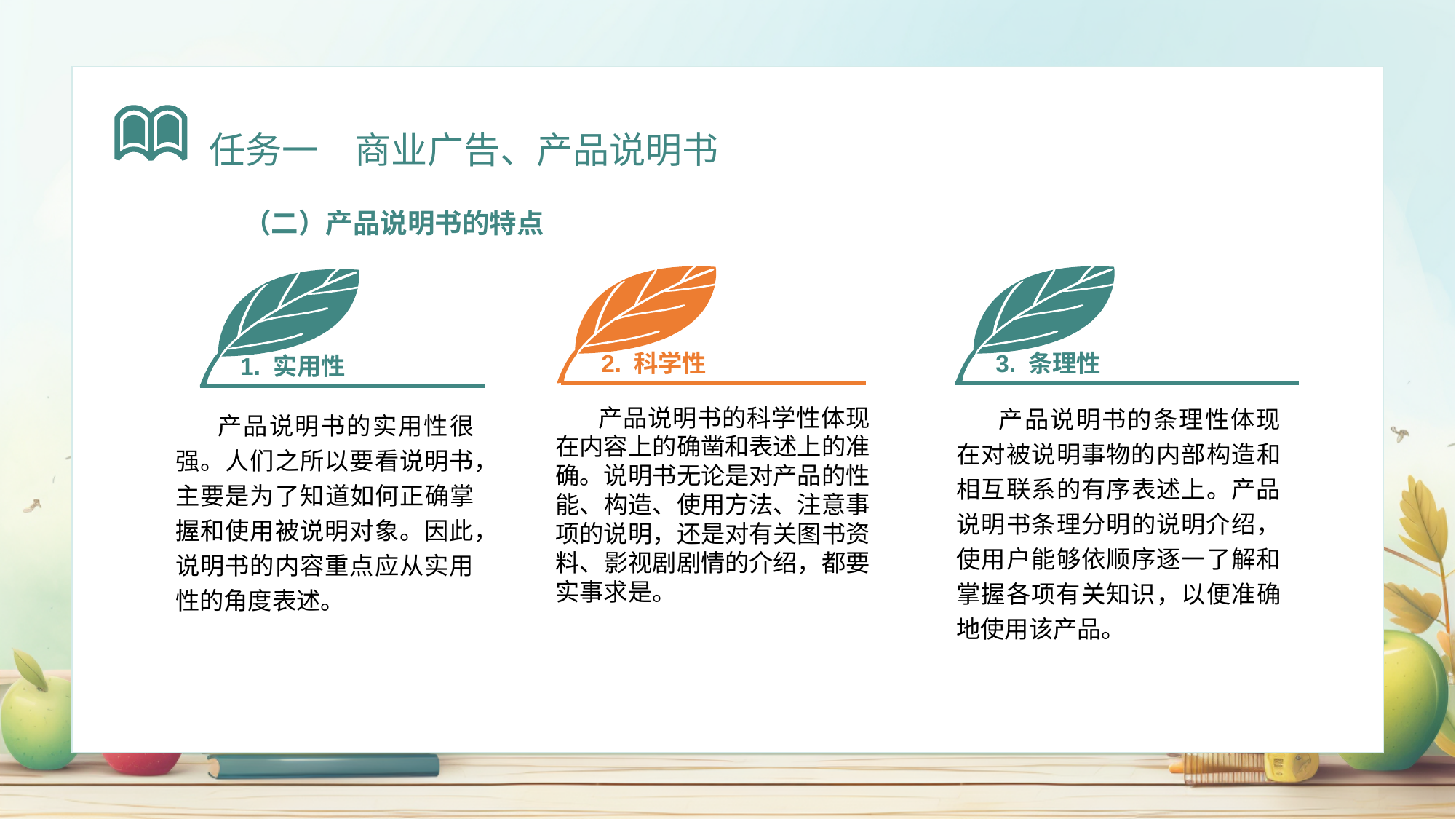

任务一　商业广告、产品说明书

（二）产品说明书的特点

2. 科学性
3. 条理性
1. 实用性
产品说明书的条理性体现在对被说明事物的内部构造和相互联系的有序表述上。产品说明书条理分明的说明介绍，使用户能够依顺序逐一了解和掌握各项有关知识，以便准确地使用该产品。
产品说明书的科学性体现在内容上的确凿和表述上的准确。说明书无论是对产品的性能、构造、使用方法、注意事项的说明，还是对有关图书资料、影视剧剧情的介绍，都要实事求是。
产品说明书的实用性很强。人们之所以要看说明书，主要是为了知道如何正确掌握和使用被说明对象。因此，说明书的内容重点应从实用性的角度表述。